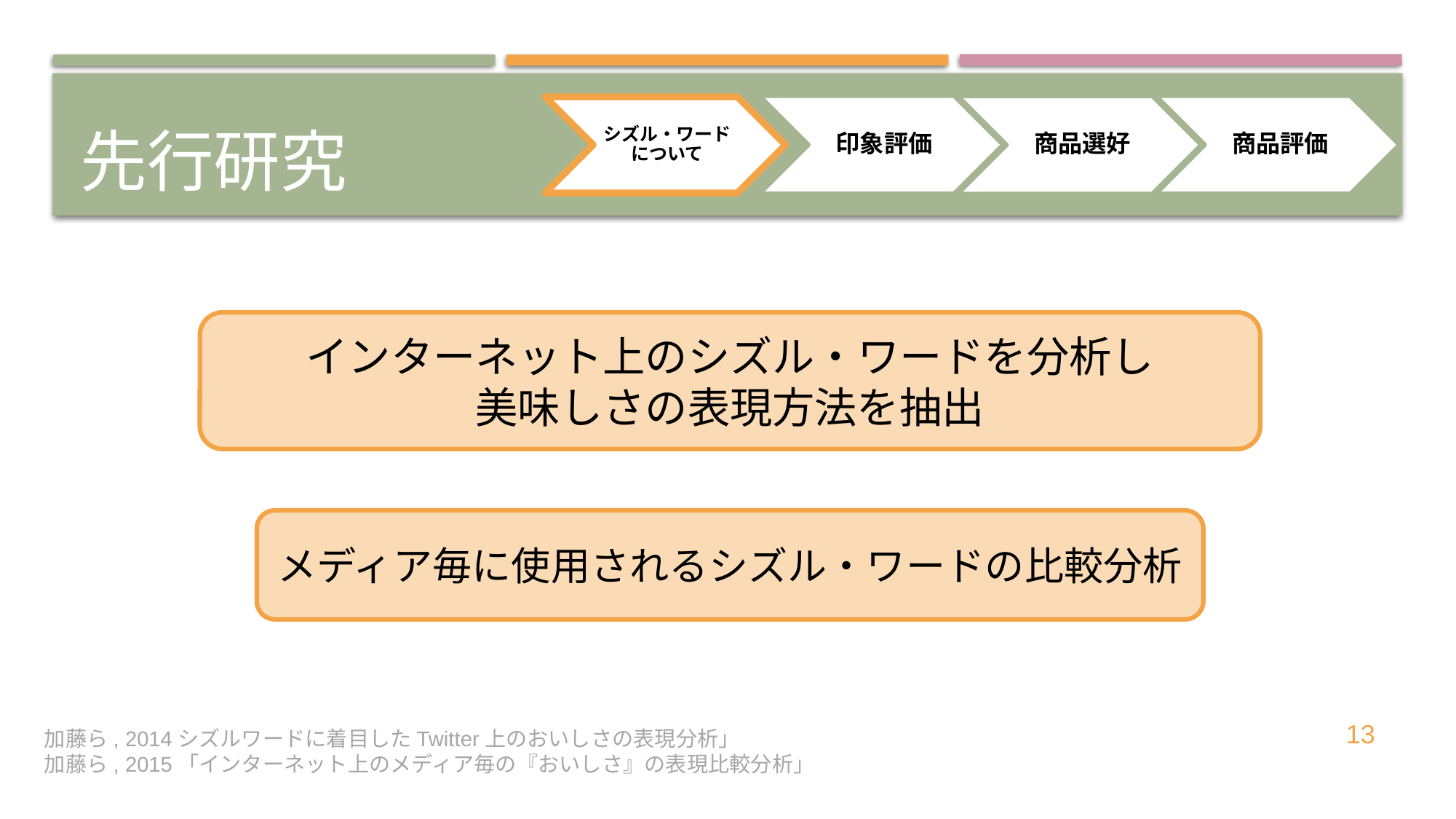

# 先行研究
シズル・ワードについて
印象評価
商品選好
商品評価
インターネット上のシズル・ワードを分析し
美味しさの表現方法を抽出

メディア毎に使用されるシズル・ワードの比較分析
13
加藤ら, 2014シズルワードに着目したTwitter上のおいしさの表現分析」
加藤ら, 2015「インターネット上のメディア毎の『おいしさ』の表現比較分析」